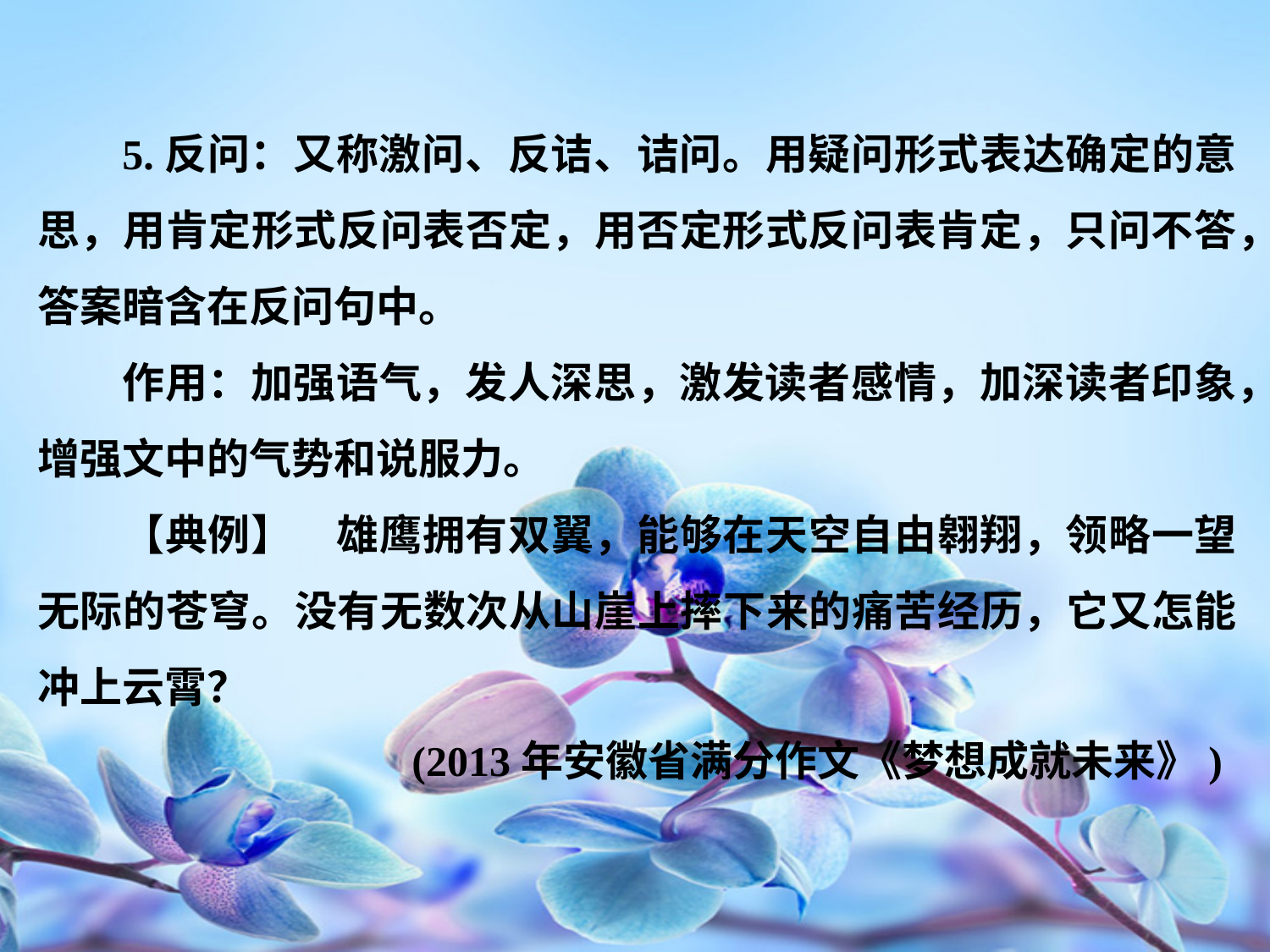

5.反问：又称激问、反诘、诘问。用疑问形式表达确定的意思，用肯定形式反问表否定，用否定形式反问表肯定，只问不答，答案暗含在反问句中。
作用：加强语气，发人深思，激发读者感情，加深读者印象，增强文中的气势和说服力。
【典例】　雄鹰拥有双翼，能够在天空自由翱翔，领略一望无际的苍穹。没有无数次从山崖上摔下来的痛苦经历，它又怎能冲上云霄？

(2013年安徽省满分作文《梦想成就未来》)